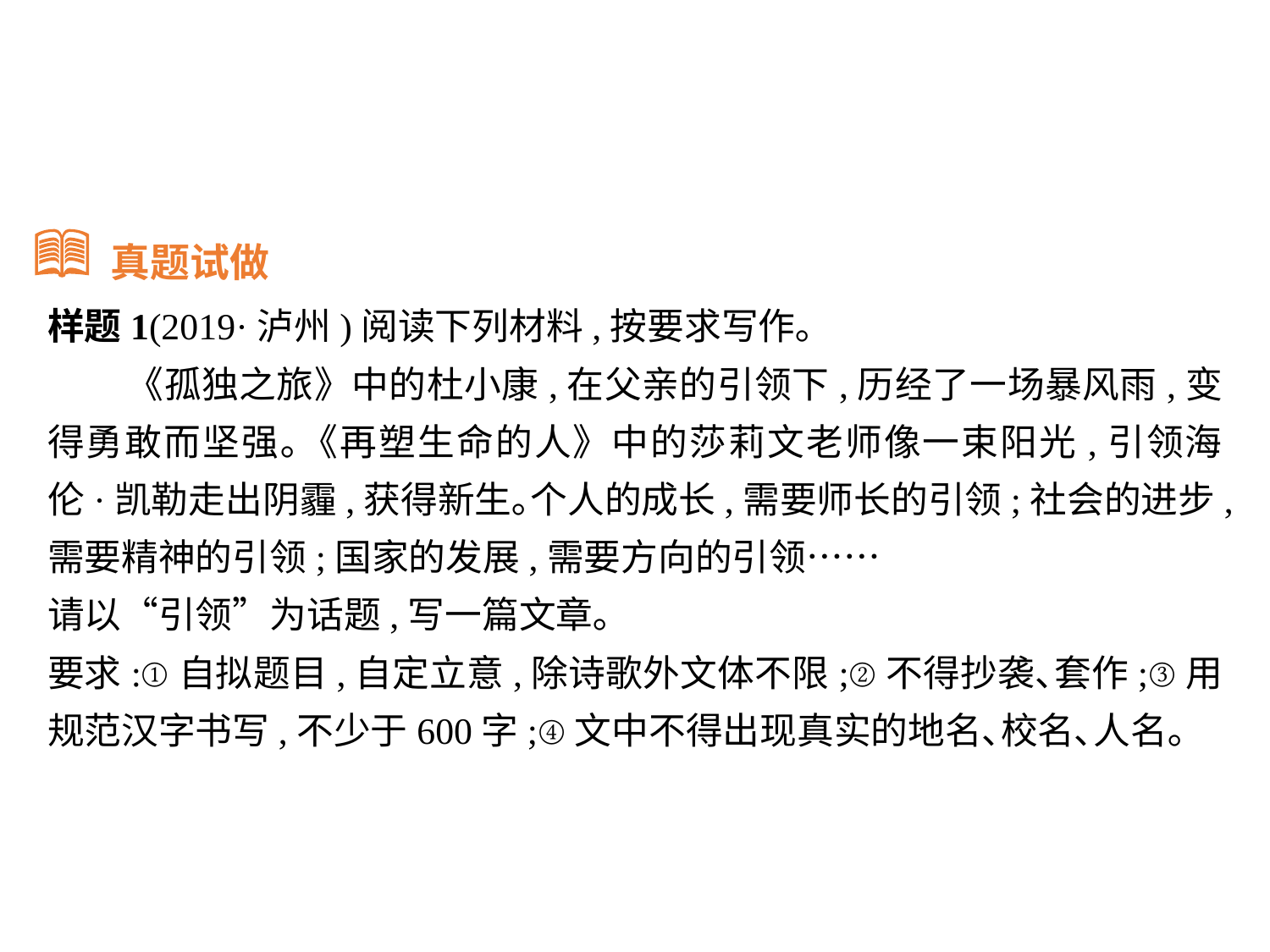

真题试做

样题1(2019·泸州)阅读下列材料,按要求写作｡
        《孤独之旅》中的杜小康,在父亲的引领下,历经了一场暴风雨,变得勇敢而坚强｡《再塑生命的人》中的莎莉文老师像一束阳光,引领海伦·凯勒走出阴霾,获得新生｡个人的成长,需要师长的引领;社会的进步,需要精神的引领;国家的发展,需要方向的引领……
请以“引领”为话题,写一篇文章｡
要求:①自拟题目,自定立意,除诗歌外文体不限;②不得抄袭､套作;③用规范汉字书写,不少于600字;④文中不得出现真实的地名､校名､人名｡